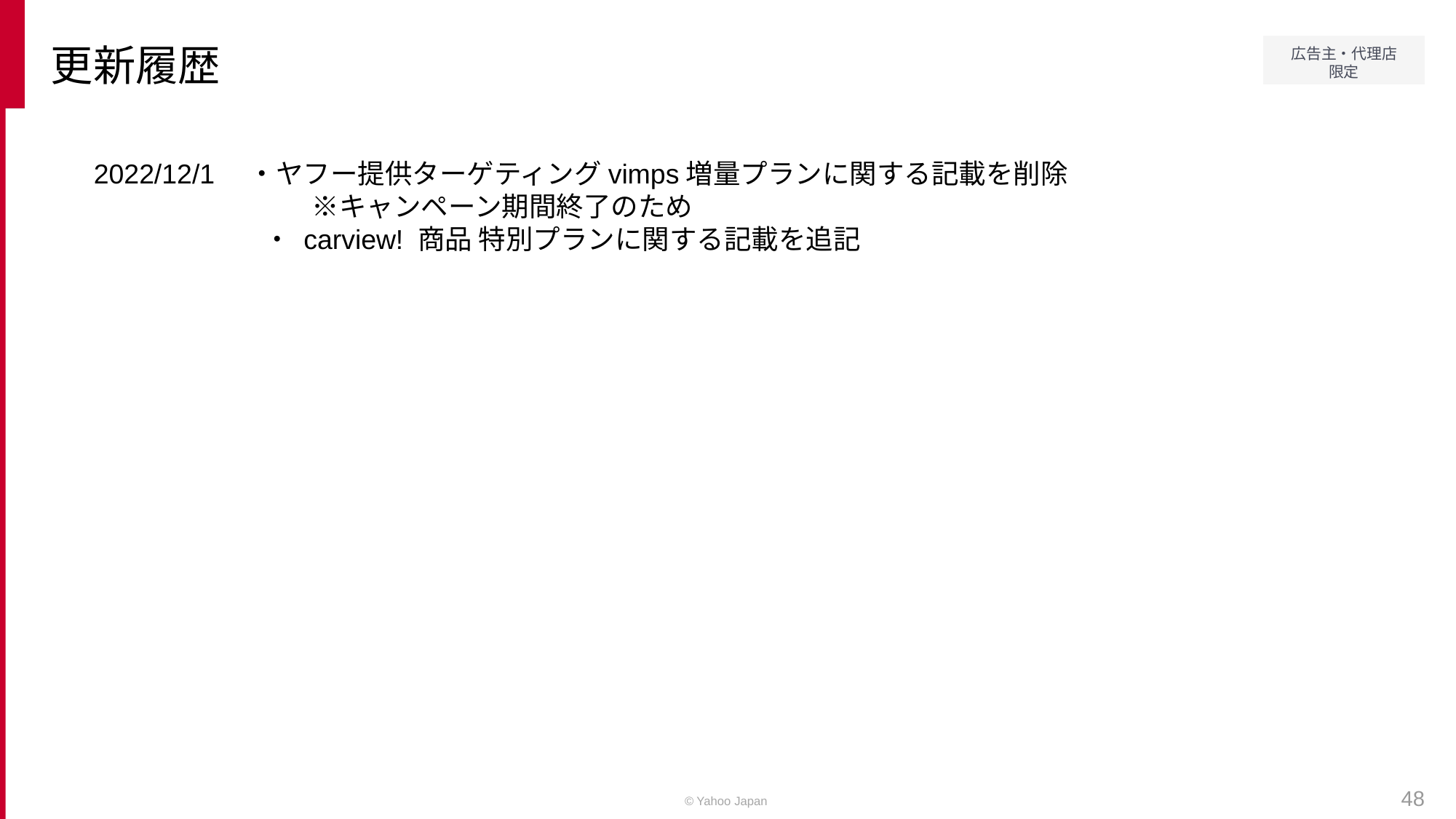

更新履歴
2022/12/1　・ヤフー提供ターゲティングvimps増量プランに関する記載を削除
　　　　　　　　※キャンペーン期間終了のため
　　　　　　 ・ carview! 商品 特別プランに関する記載を追記

48